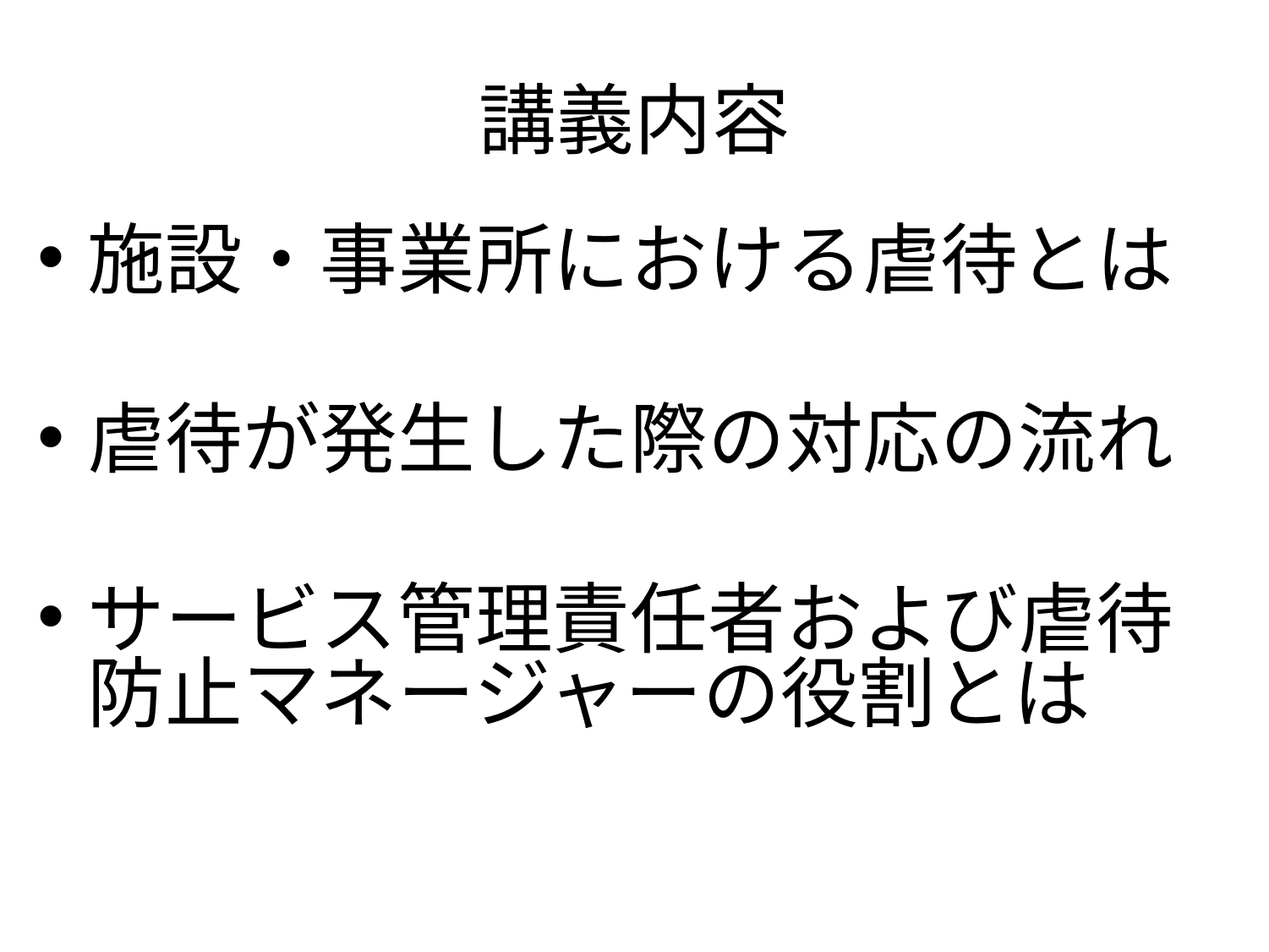

# 講義内容
施設・事業所における虐待とは

虐待が発生した際の対応の流れ

サービス管理責任者および虐待防止マネージャーの役割とは